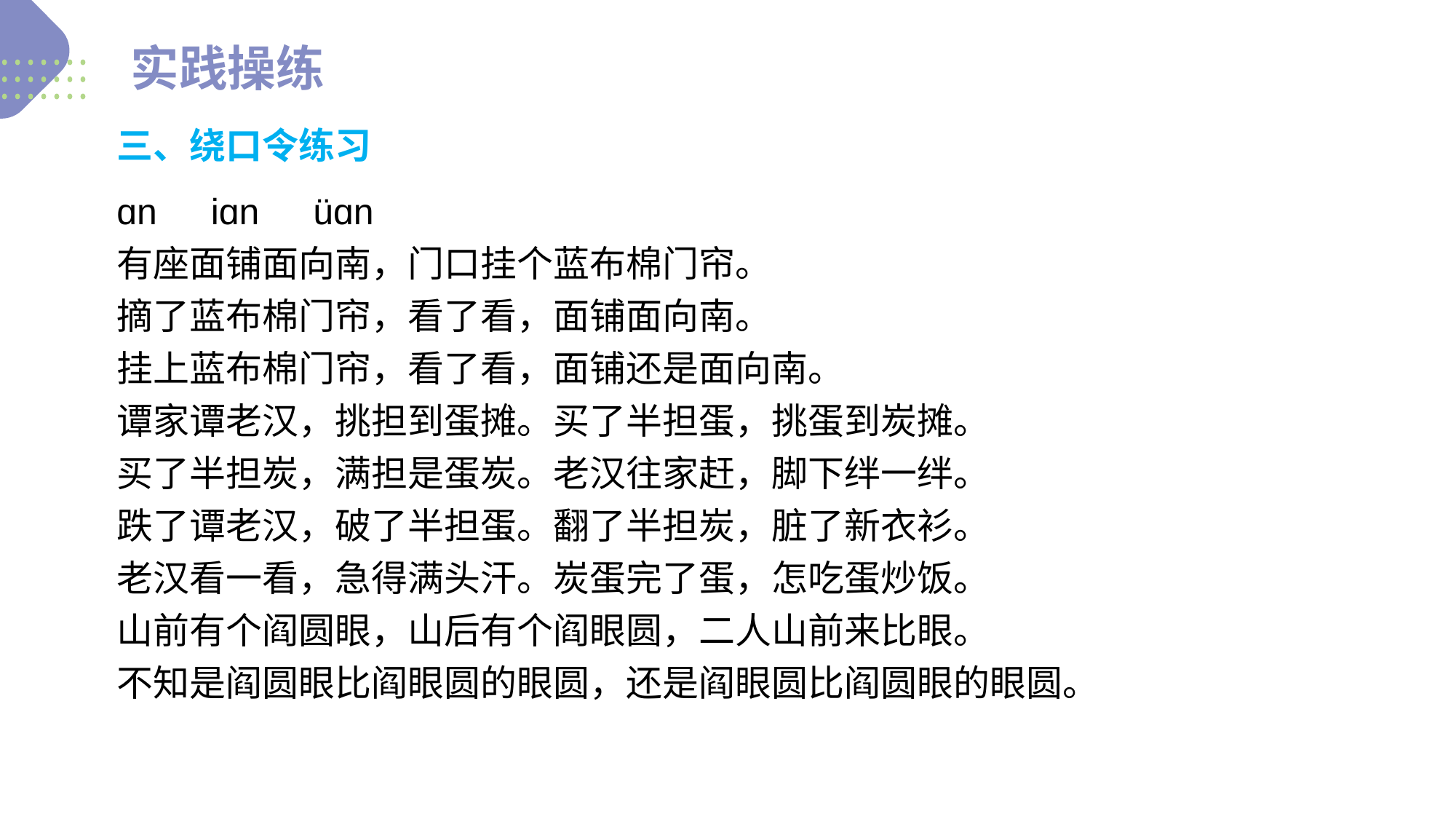

实践操练

三、绕口令练习
ɑn　iɑn　üɑn
有座面铺面向南，门口挂个蓝布棉门帘。
摘了蓝布棉门帘，看了看，面铺面向南。
挂上蓝布棉门帘，看了看，面铺还是面向南。
谭家谭老汉，挑担到蛋摊。买了半担蛋，挑蛋到炭摊。
买了半担炭，满担是蛋炭。老汉往家赶，脚下绊一绊。
跌了谭老汉，破了半担蛋。翻了半担炭，脏了新衣衫。
老汉看一看，急得满头汗。炭蛋完了蛋，怎吃蛋炒饭。
山前有个阎圆眼，山后有个阎眼圆，二人山前来比眼。
不知是阎圆眼比阎眼圆的眼圆，还是阎眼圆比阎圆眼的眼圆。